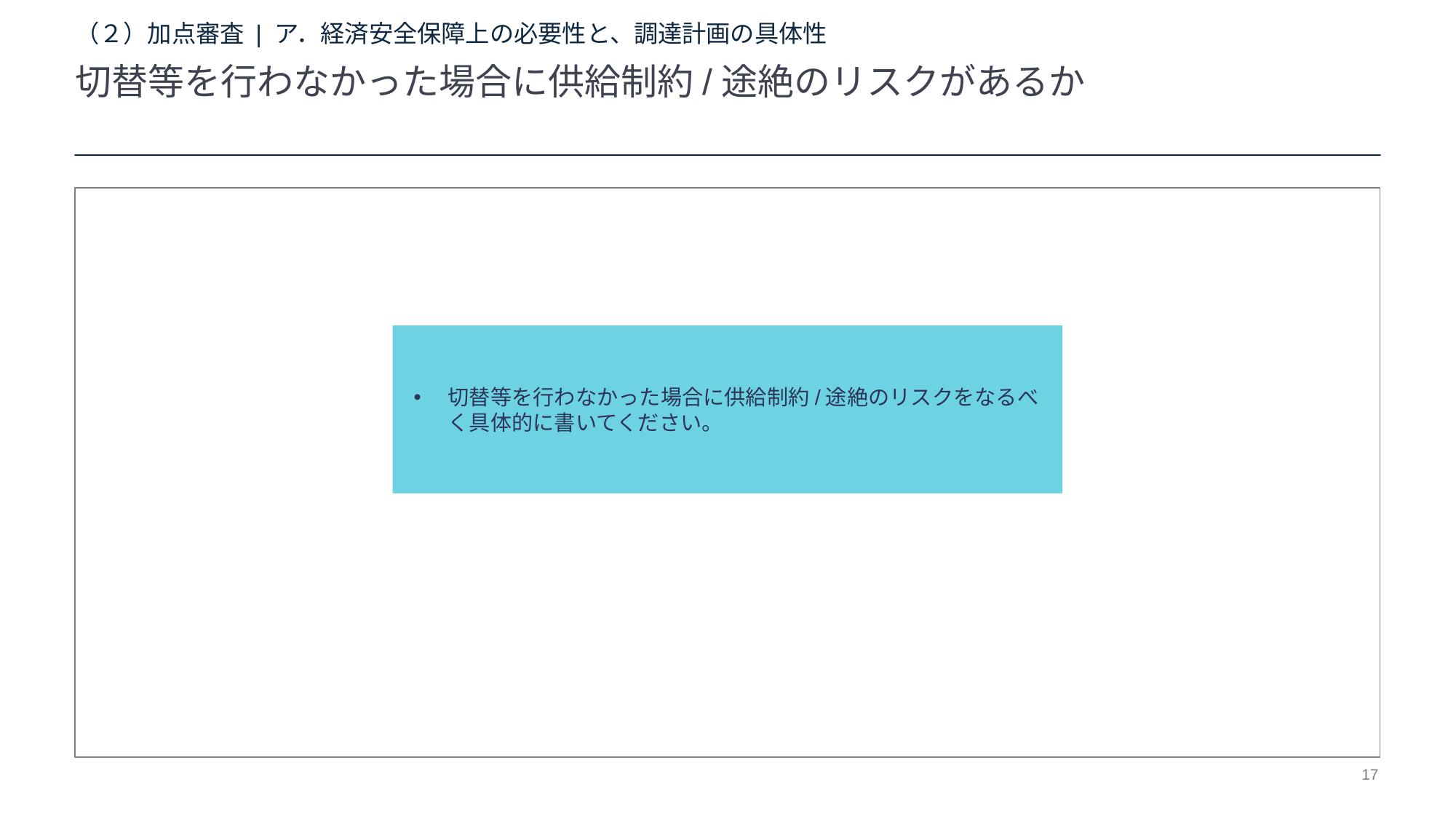

# （２）加点審査 | ア．経済安全保障上の必要性と、調達計画の具体性
切替等を行わなかった場合に供給制約/途絶のリスクがあるか

切替等を行わなかった場合に供給制約/途絶のリスクをなるべく具体的に書いてください。